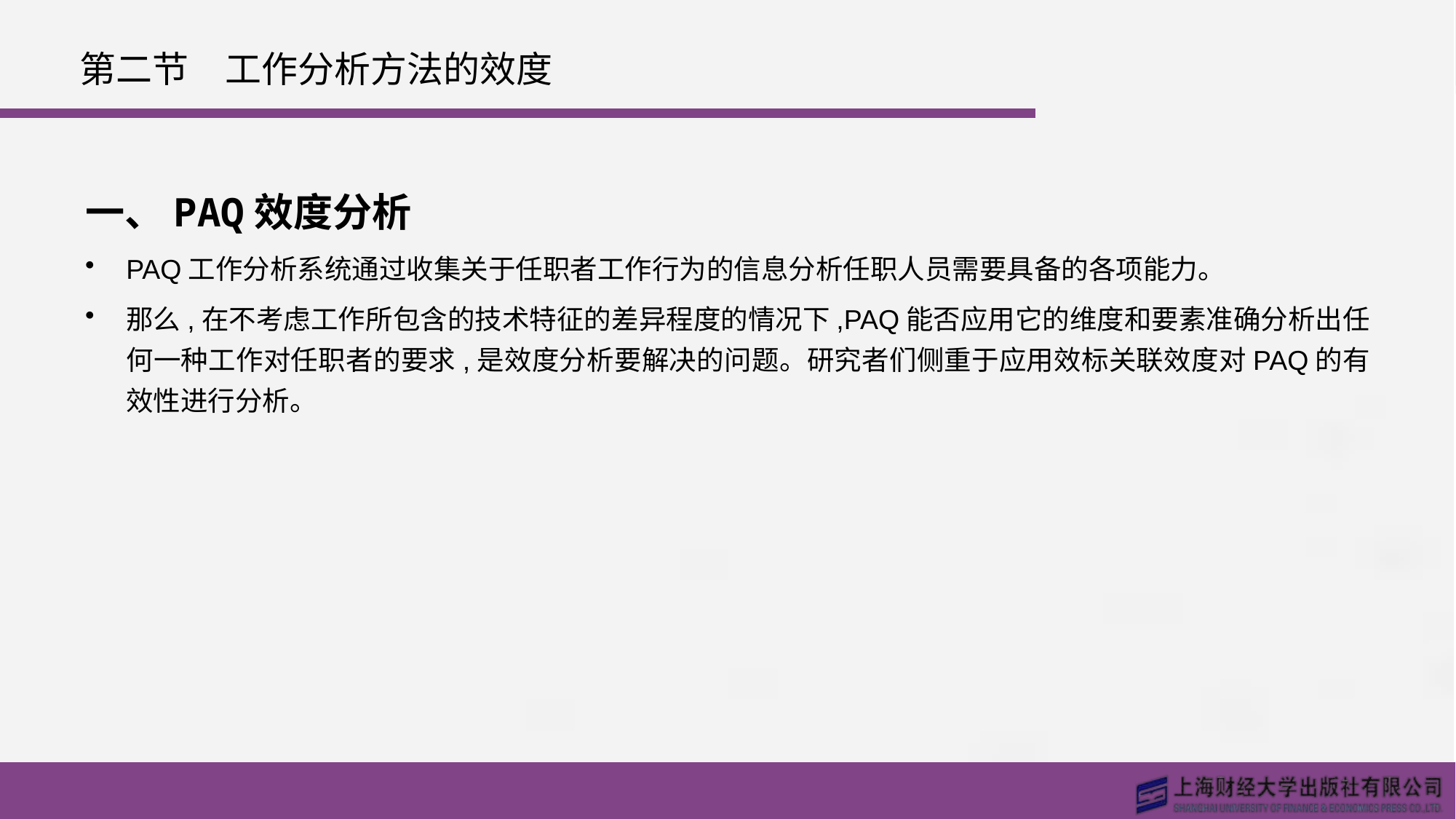

# 第二节　工作分析方法的效度
一、PAQ效度分析
PAQ工作分析系统通过收集关于任职者工作行为的信息分析任职人员需要具备的各项能力。
那么,在不考虑工作所包含的技术特征的差异程度的情况下,PAQ能否应用它的维度和要素准确分析出任何一种工作对任职者的要求,是效度分析要解决的问题。研究者们侧重于应用效标关联效度对PAQ的有效性进行分析。